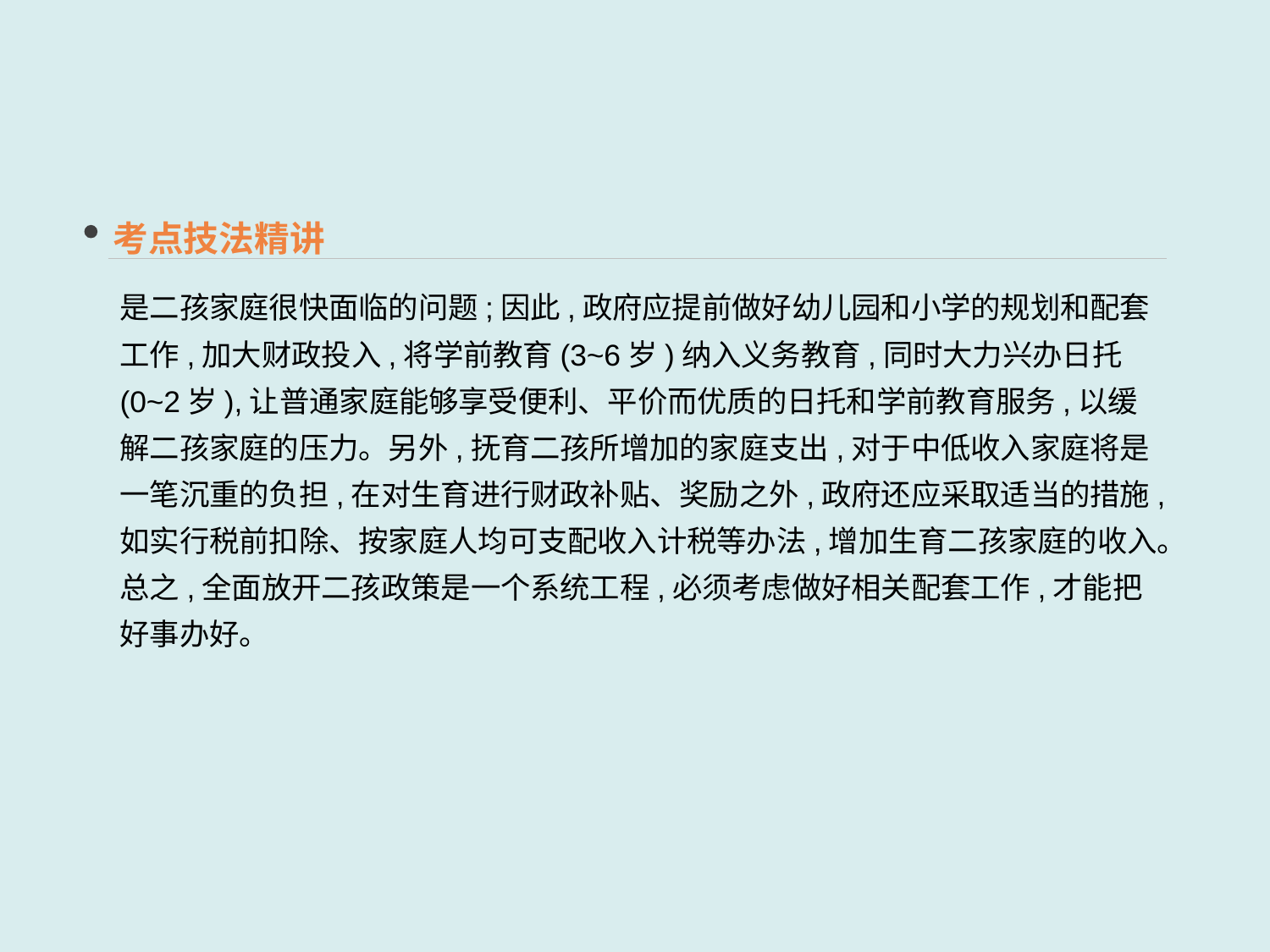

考点技法精讲

是二孩家庭很快面临的问题;因此,政府应提前做好幼儿园和小学的规划和配套工作,加大财政投入,将学前教育(3~6岁)纳入义务教育,同时大力兴办日托(0~2岁),让普通家庭能够享受便利、平价而优质的日托和学前教育服务,以缓解二孩家庭的压力。另外,抚育二孩所增加的家庭支出,对于中低收入家庭将是一笔沉重的负担,在对生育进行财政补贴、奖励之外,政府还应采取适当的措施,如实行税前扣除、按家庭人均可支配收入计税等办法,增加生育二孩家庭的收入。总之,全面放开二孩政策是一个系统工程,必须考虑做好相关配套工作,才能把好事办好。